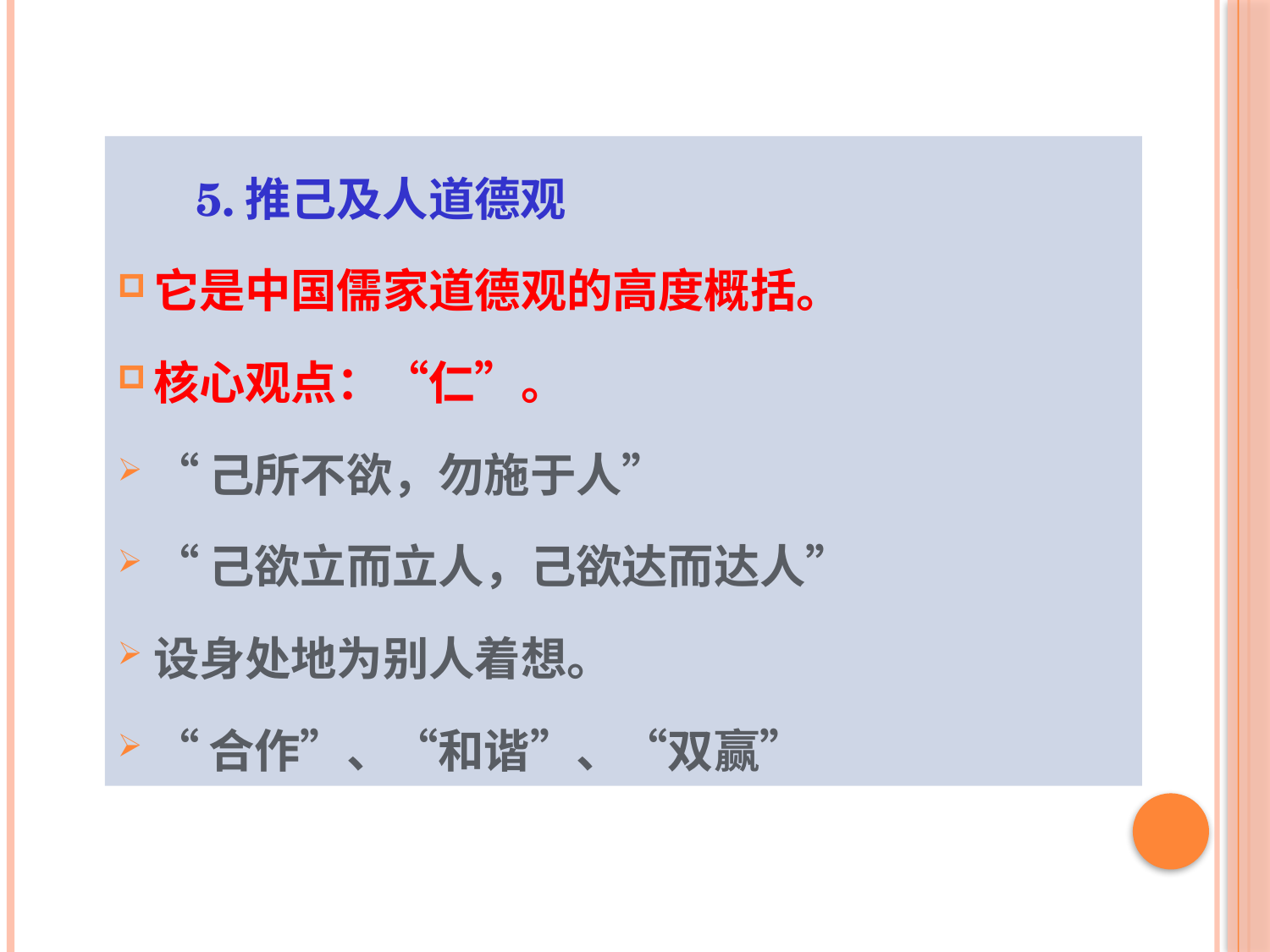

5.推己及人道德观
它是中国儒家道德观的高度概括。
核心观点：“仁”。
“己所不欲，勿施于人”
“己欲立而立人，己欲达而达人”
设身处地为别人着想。
“合作”、“和谐”、“双赢”